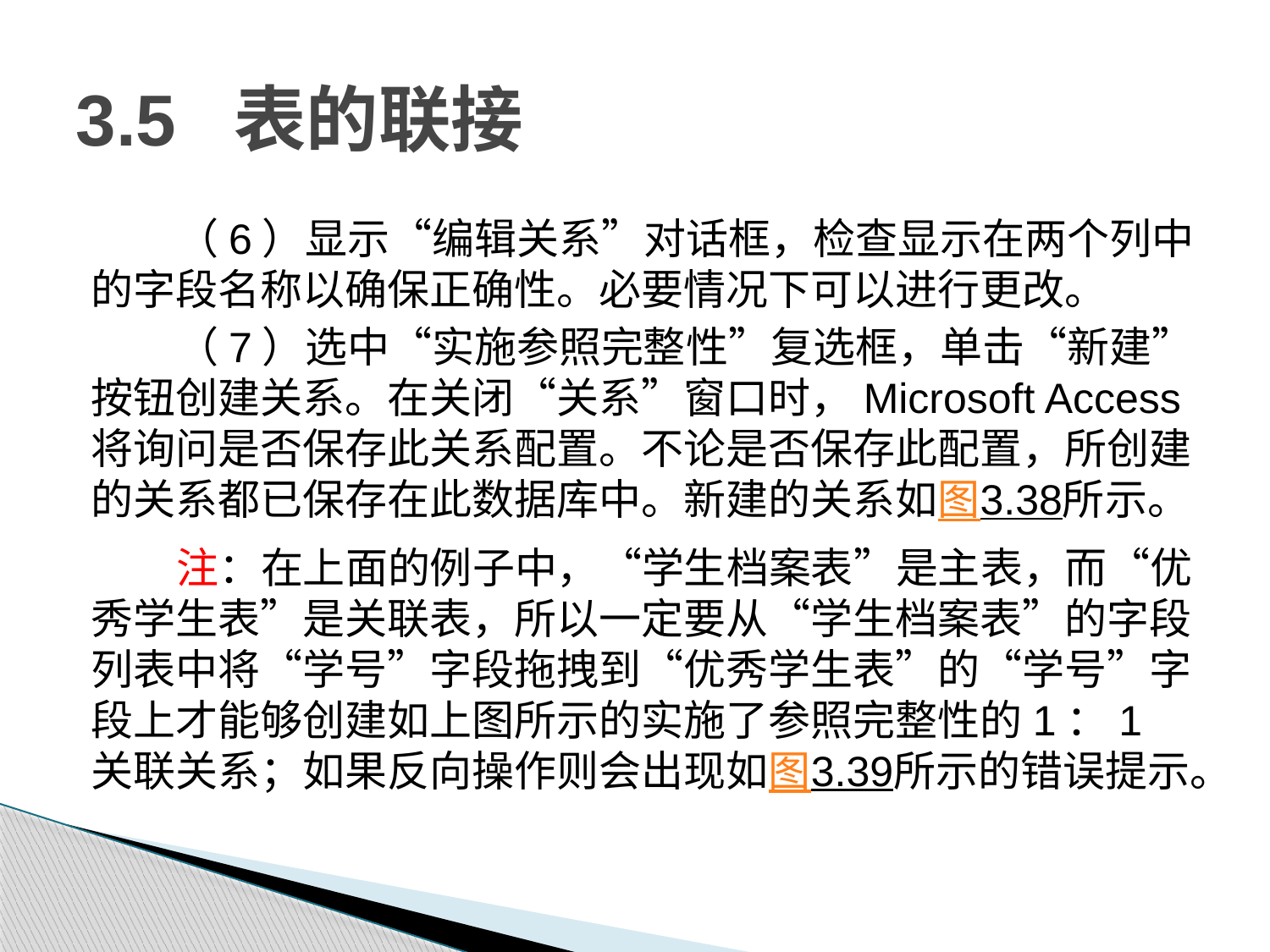

# 3.5  表的联接
（6）显示“编辑关系”对话框，检查显示在两个列中的字段名称以确保正确性。必要情况下可以进行更改。
（7）选中“实施参照完整性”复选框，单击“新建”按钮创建关系。在关闭“关系”窗口时，Microsoft Access将询问是否保存此关系配置。不论是否保存此配置，所创建的关系都已保存在此数据库中。新建的关系如图3.38所示。
注：在上面的例子中，“学生档案表”是主表，而“优秀学生表”是关联表，所以一定要从“学生档案表”的字段列表中将“学号”字段拖拽到“优秀学生表”的“学号”字段上才能够创建如上图所示的实施了参照完整性的1：1关联关系；如果反向操作则会出现如图3.39所示的错误提示。